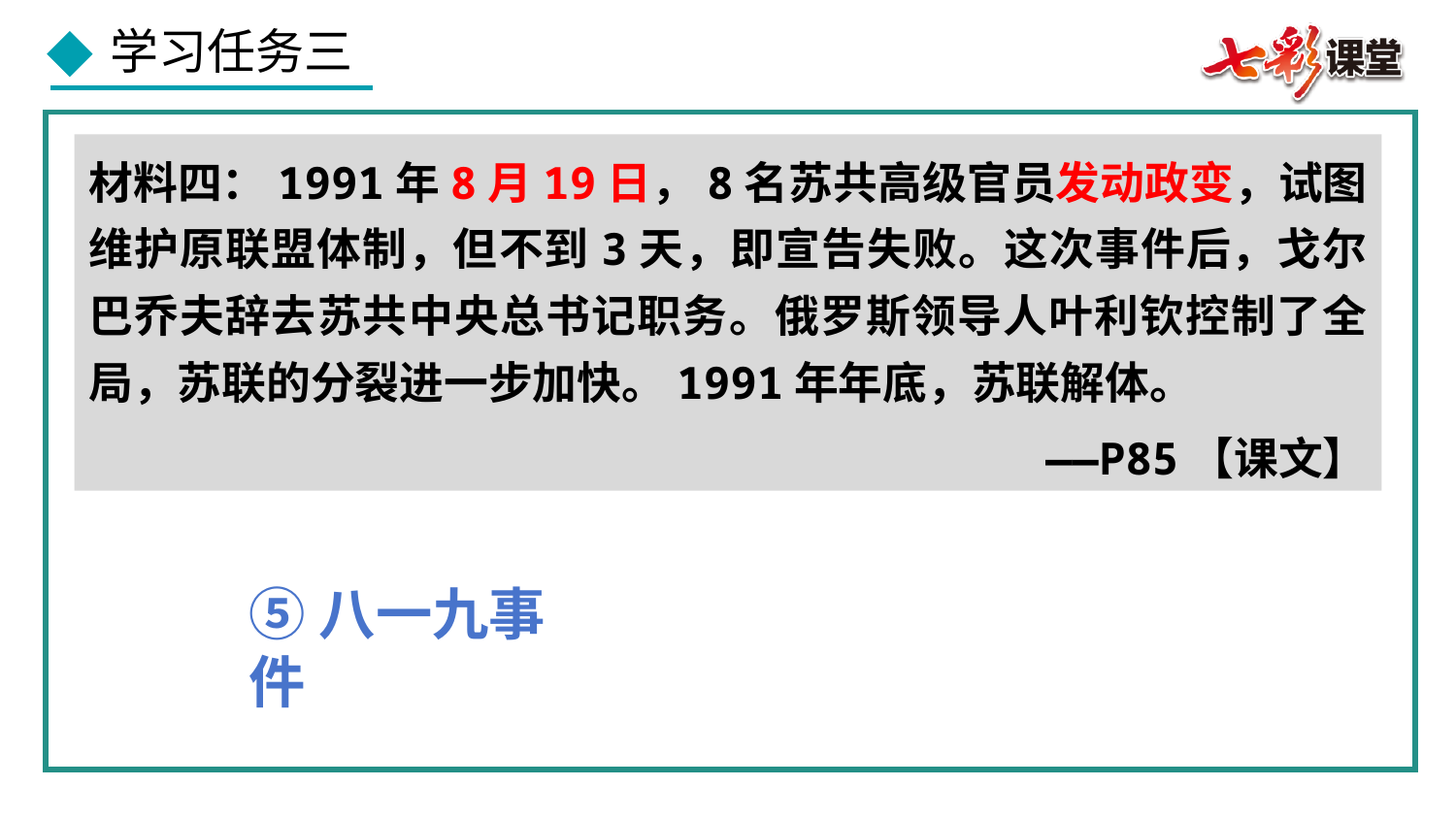

材料四：1991年8月19日，8名苏共高级官员发动政变，试图维护原联盟体制，但不到3天，即宣告失败。这次事件后，戈尔巴乔夫辞去苏共中央总书记职务。俄罗斯领导人叶利钦控制了全局，苏联的分裂进一步加快。1991年年底，苏联解体。
 ——P85【课文】
⑤八一九事件